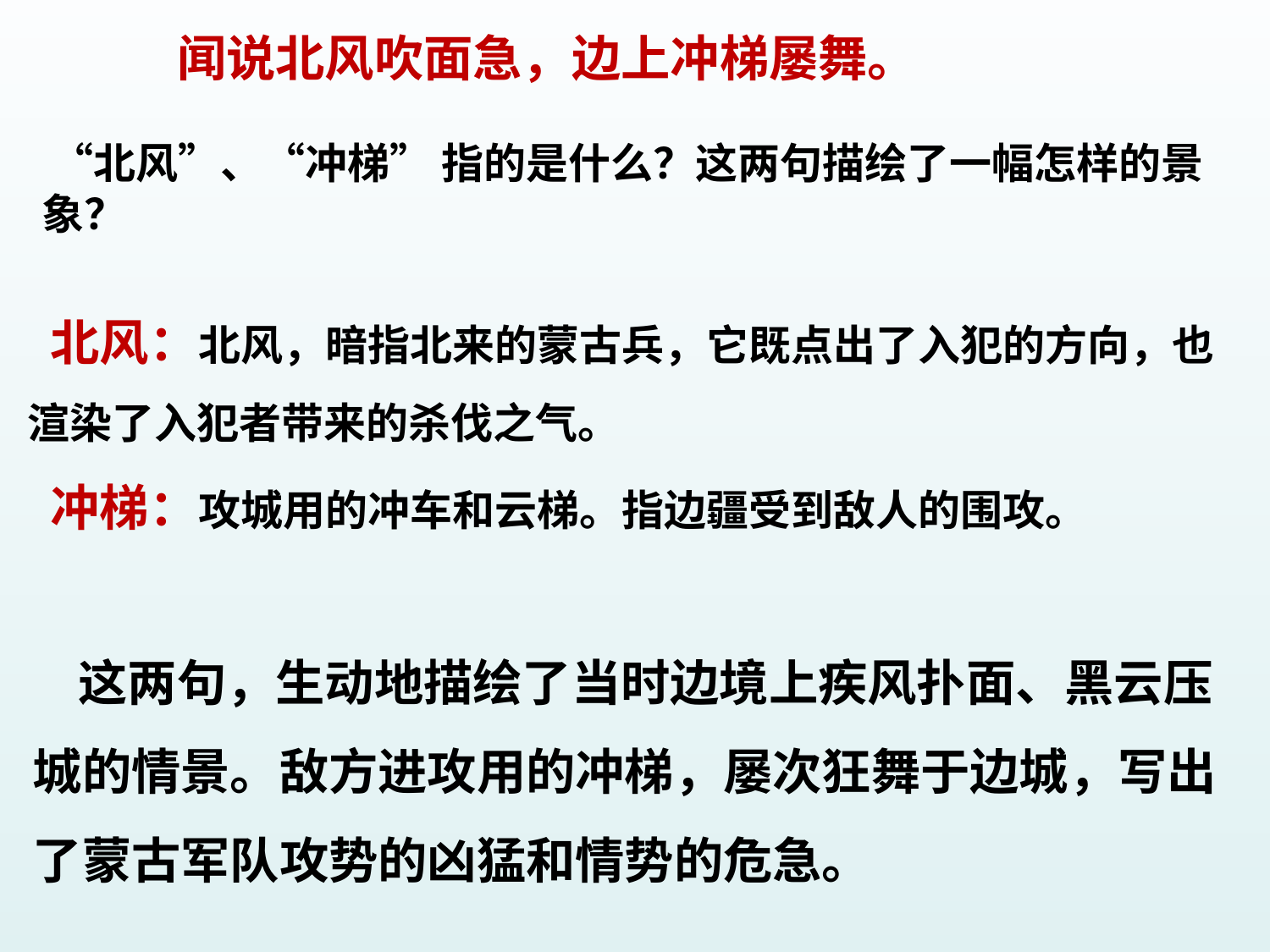

# 闻说北风吹面急，边上冲梯屡舞。 “北风”、“冲梯” 指的是什么？这两句描绘了一幅怎样的景象？
 北风：北风，暗指北来的蒙古兵，它既点出了入犯的方向，也渲染了入犯者带来的杀伐之气。
 冲梯：攻城用的冲车和云梯。指边疆受到敌人的围攻。
   这两句，生动地描绘了当时边境上疾风扑面、黑云压城的情景。敌方进攻用的冲梯，屡次狂舞于边城，写出了蒙古军队攻势的凶猛和情势的危急。